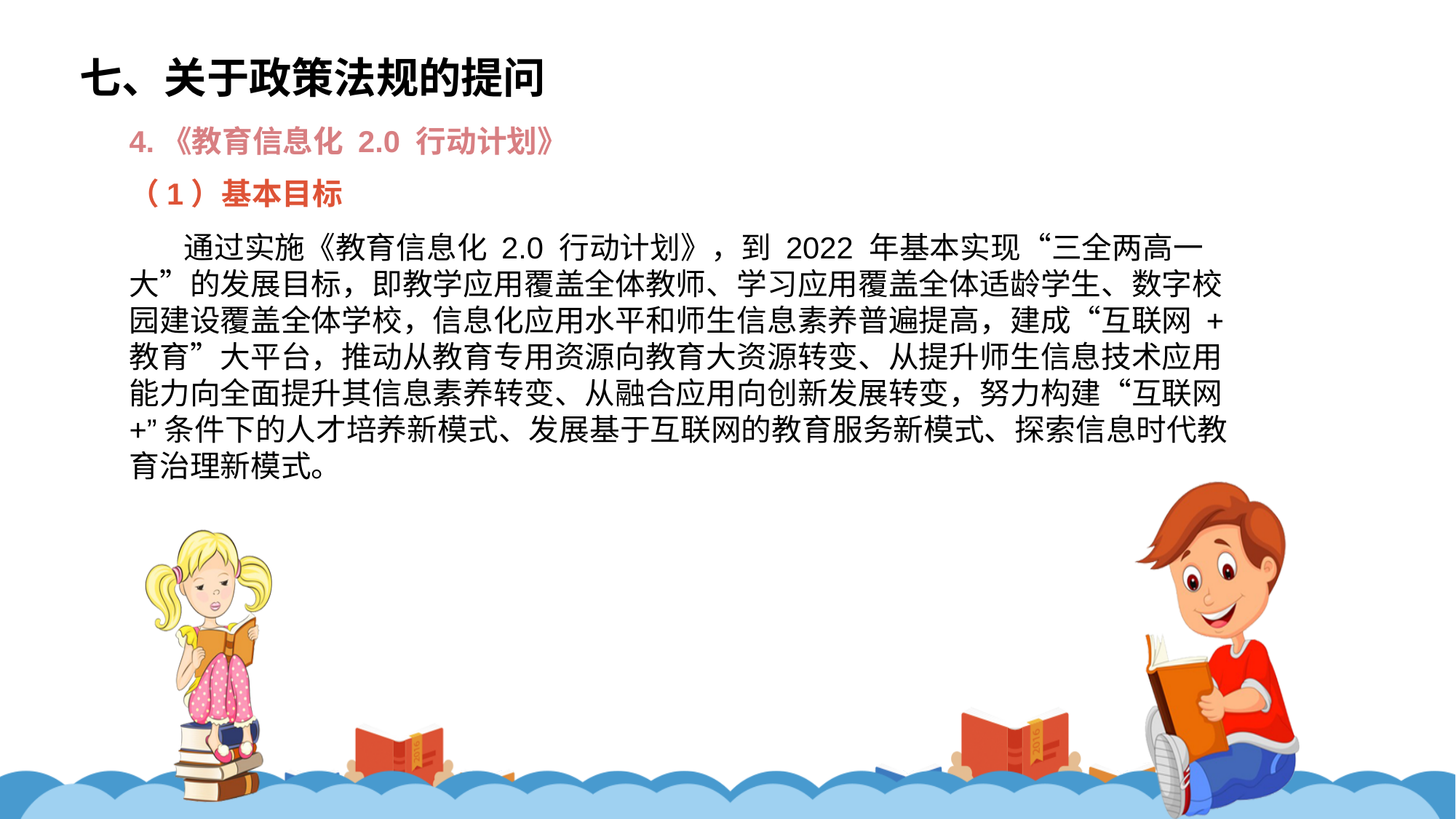

七、关于政策法规的提问
4.《教育信息化 2.0 行动计划》
（1）基本目标
通过实施《教育信息化 2.0 行动计划》，到 2022 年基本实现“三全两高一大”的发展目标，即教学应用覆盖全体教师、学习应用覆盖全体适龄学生、数字校园建设覆盖全体学校，信息化应用水平和师生信息素养普遍提高，建成“互联网 + 教育”大平台，推动从教育专用资源向教育大资源转变、从提升师生信息技术应用能力向全面提升其信息素养转变、从融合应用向创新发展转变，努力构建“互联网 +”条件下的人才培养新模式、发展基于互联网的教育服务新模式、探索信息时代教育治理新模式。